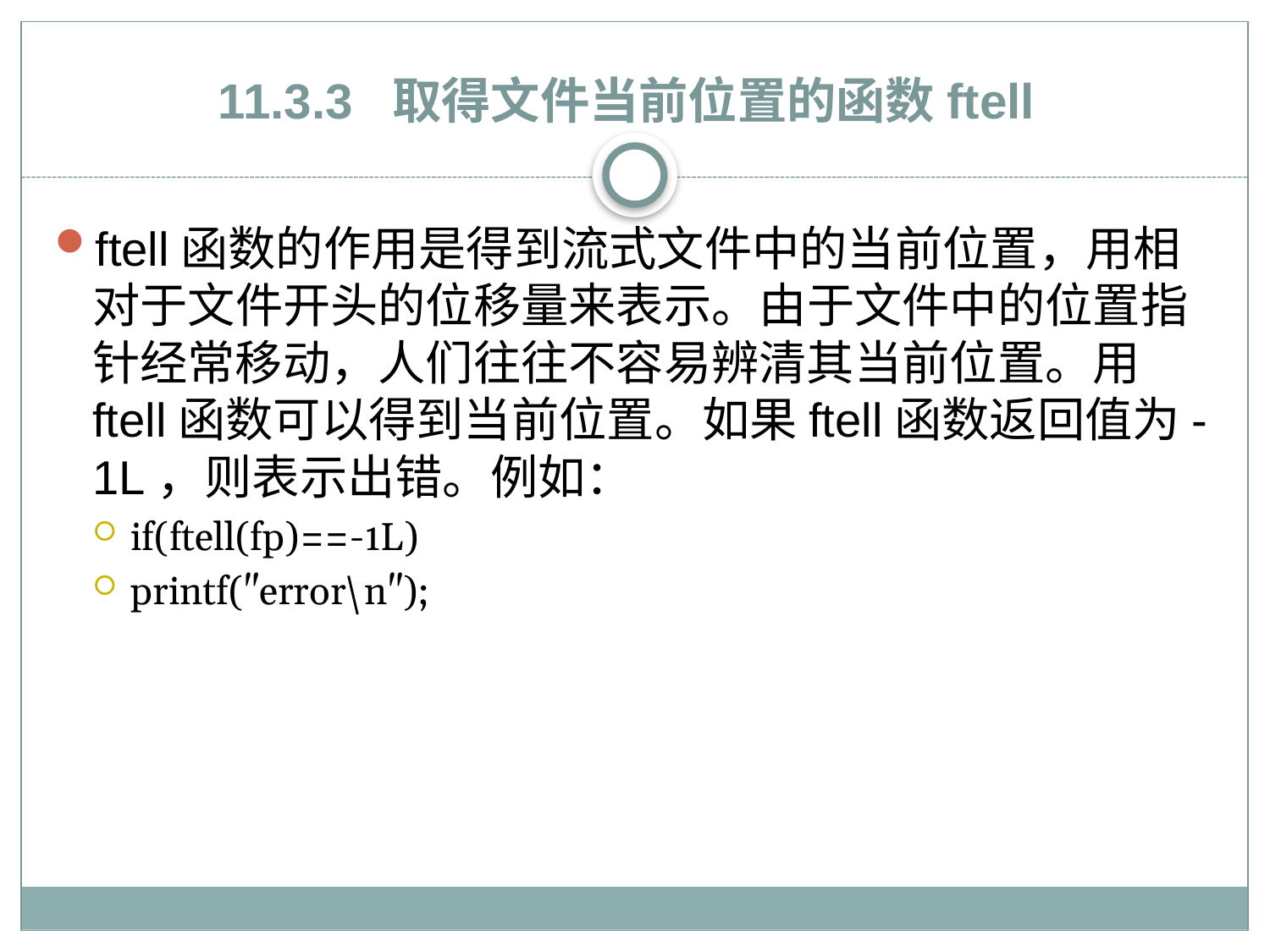

# 11.3.3  取得文件当前位置的函数ftell
ftell函数的作用是得到流式文件中的当前位置，用相对于文件开头的位移量来表示。由于文件中的位置指针经常移动，人们往往不容易辨清其当前位置。用ftell函数可以得到当前位置。如果ftell函数返回值为-1L，则表示出错。例如：
if(ftell(fp)==-1L)
printf("error\n");